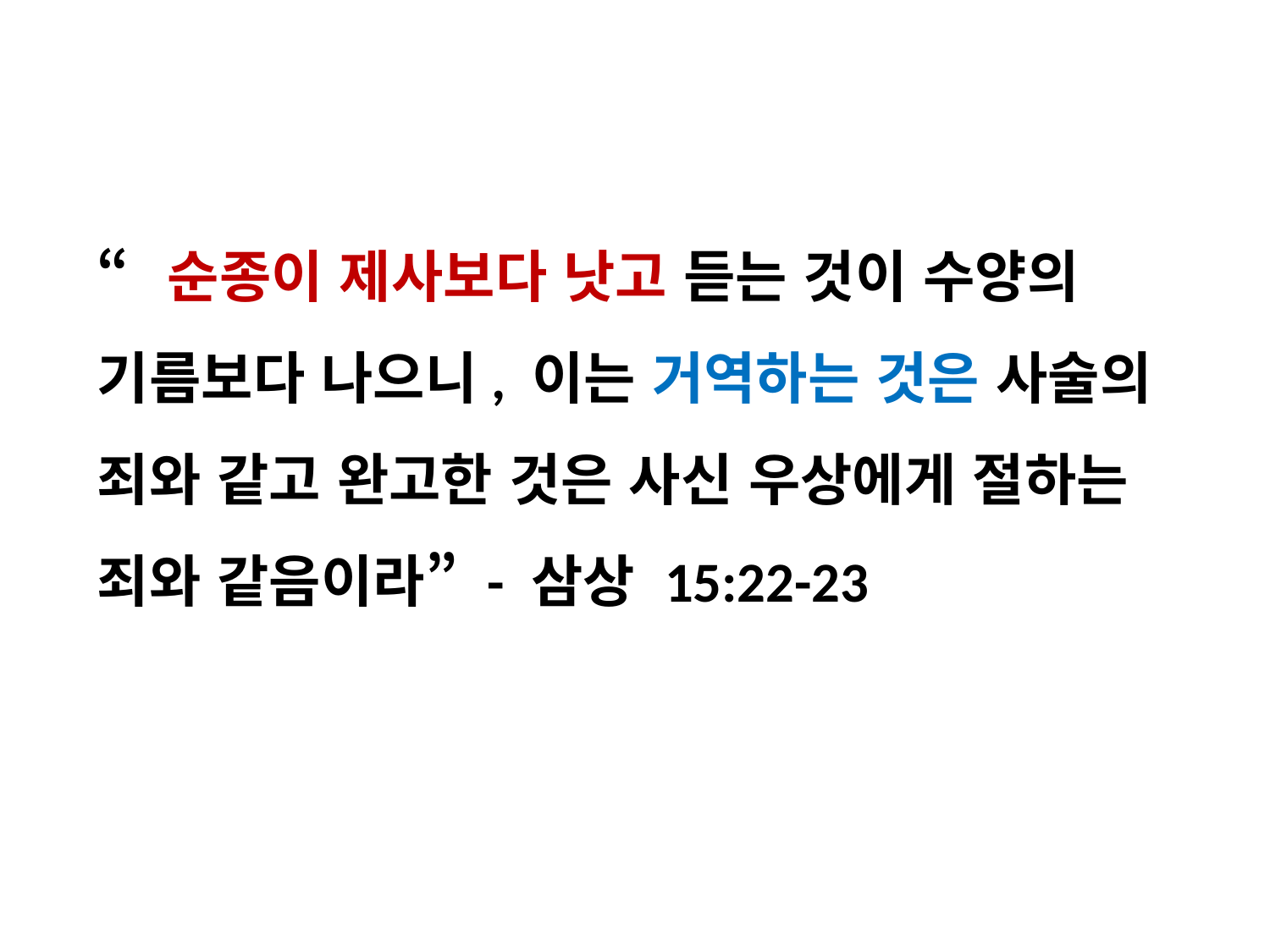

“순종이 제사보다 낫고 듣는 것이 수양의 기름보다 나으니, 이는 거역하는 것은 사술의 죄와 같고 완고한 것은 사신 우상에게 절하는 죄와 같음이라” - 삼상 15:22-23